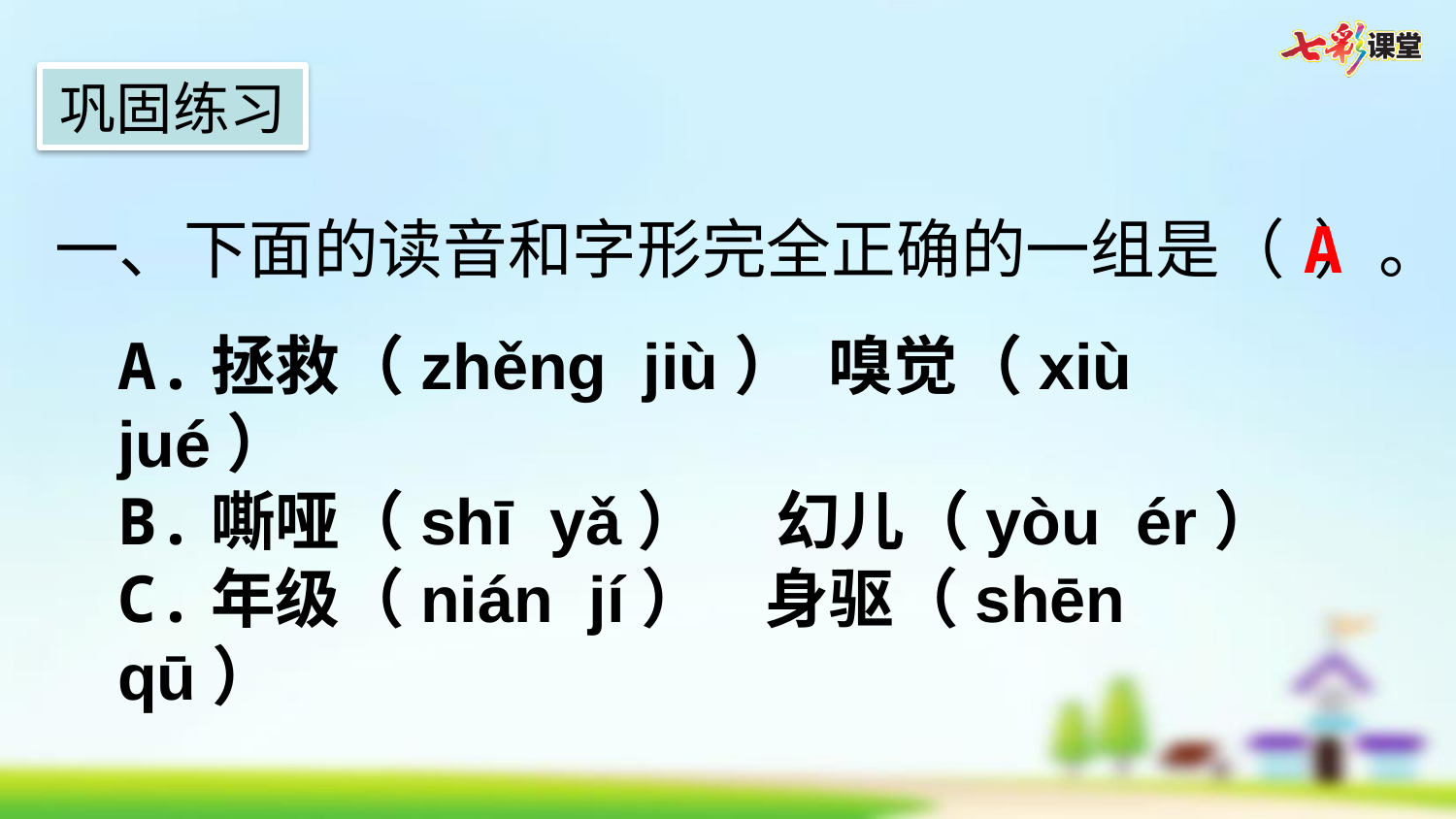

巩固练习
一、下面的读音和字形完全正确的一组是（  ）。
A
A.拯救（zhěnɡ  jiù）  嗅觉（xiù  jué）
B.嘶哑（shī  yǎ）     幻儿（yòu  ér）
C.年级（nián  jí）    身驱（shēn  qū）